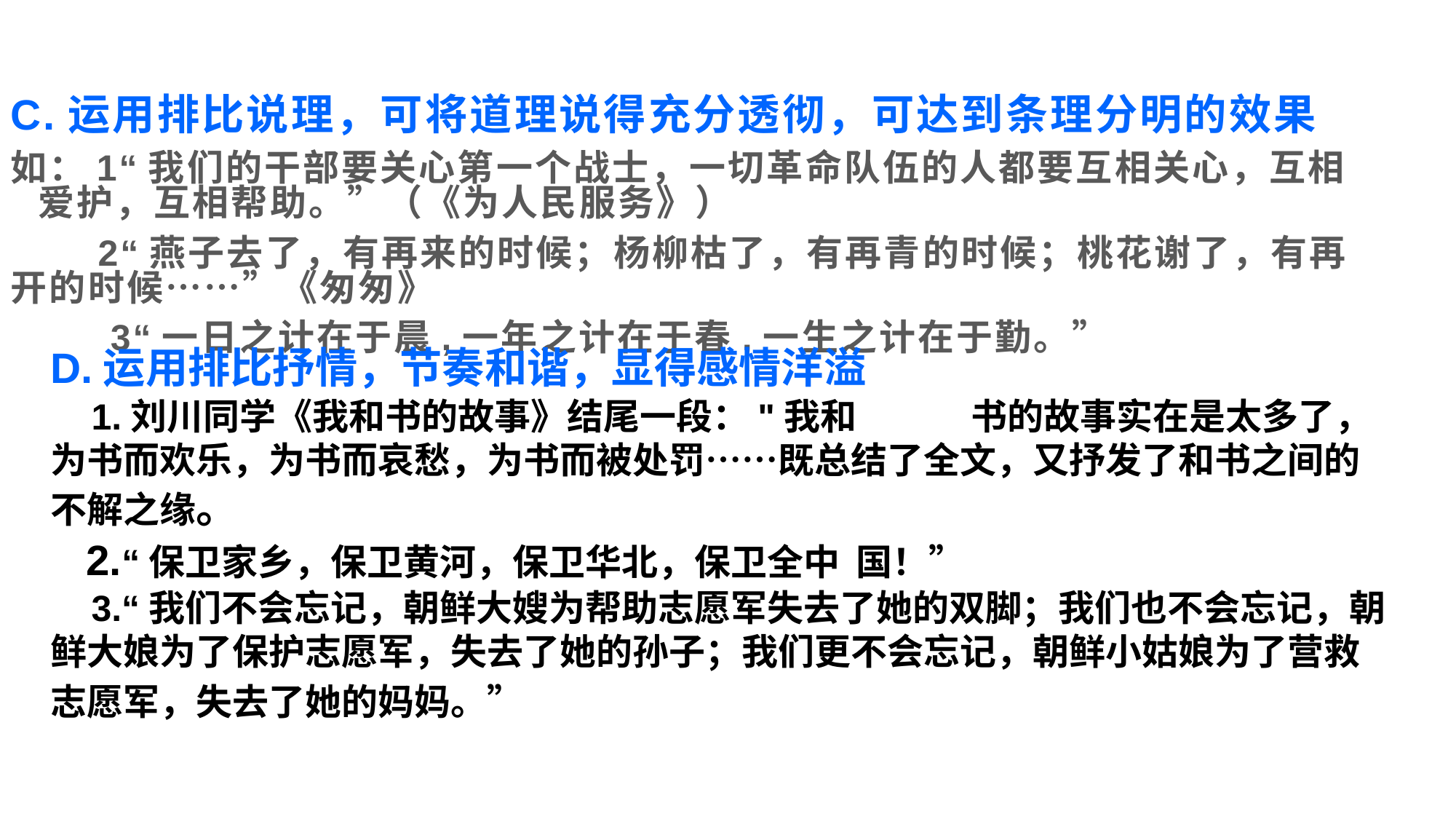

C.运用排比说理，可将道理说得充分透彻，可达到条理分明的效果
如：1“我们的干部要关心第一个战士，一切革命队伍的人都要互相关心，互相爱护，互相帮助。”（《为人民服务》）
       2“燕子去了，有再来的时候；杨柳枯了，有再青的时候；桃花谢了，有再开的时候……”《匆匆》
        3“一日之计在于晨,一年之计在于春,一生之计在于勤。”
D.运用排比抒情，节奏和谐，显得感情洋溢
    1.刘川同学《我和书的故事》结尾一段："我和              书的故事实在是太多了，为书而欢乐，为书而哀愁，为书而被处罚……既总结了全文，又抒发了和书之间的不解之缘。
   2.“保卫家乡，保卫黄河，保卫华北，保卫全中  国！”
    3.“我们不会忘记，朝鲜大嫂为帮助志愿军失去了她的双脚；我们也不会忘记，朝鲜大娘为了保护志愿军，失去了她的孙子；我们更不会忘记，朝鲜小姑娘为了营救志愿军，失去了她的妈妈。”